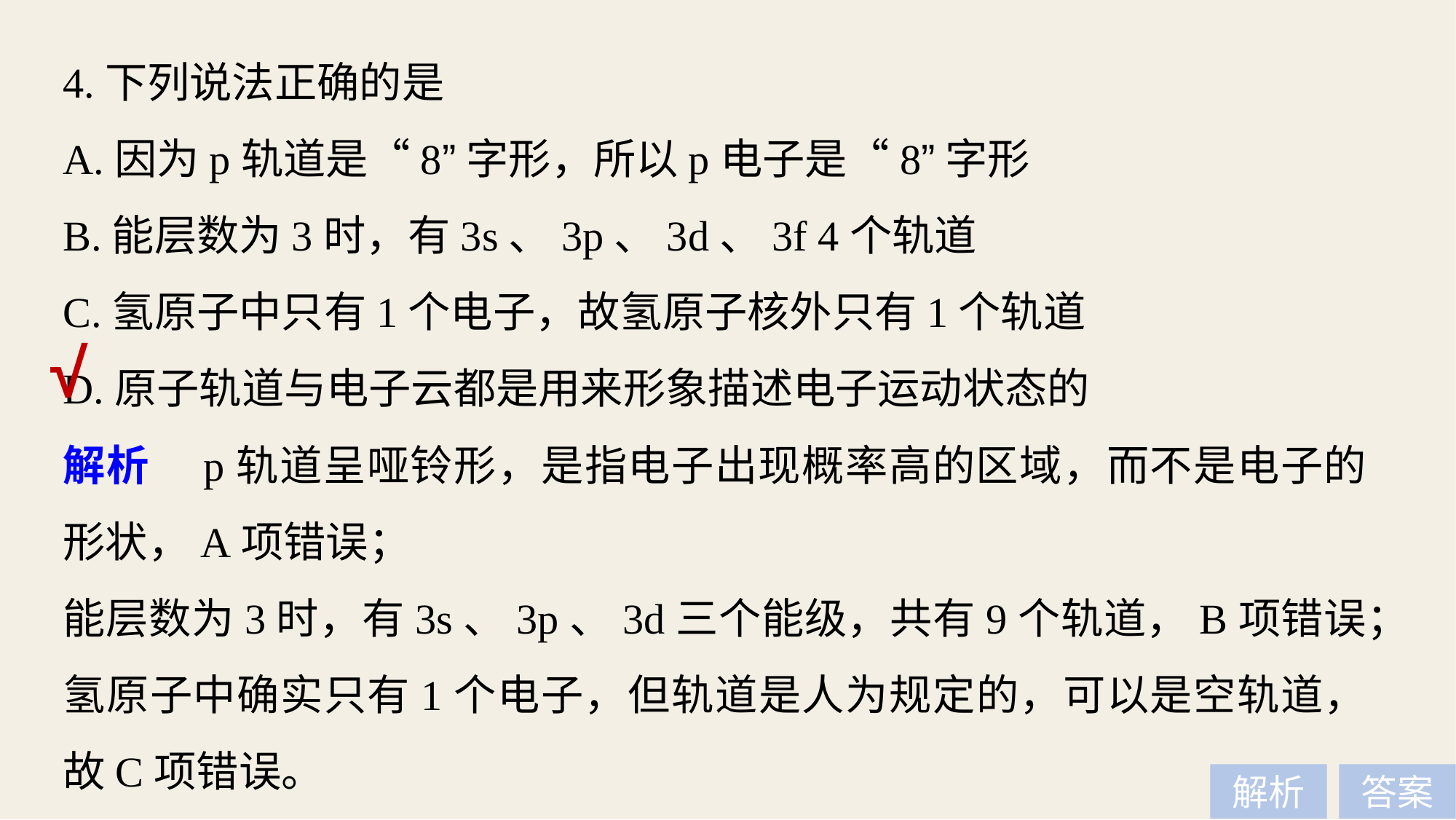

4.下列说法正确的是
A.因为p轨道是“8”字形，所以p电子是“8”字形
B.能层数为3时，有3s、3p、3d、3f 4个轨道
C.氢原子中只有1个电子，故氢原子核外只有1个轨道
D.原子轨道与电子云都是用来形象描述电子运动状态的
√
解析　p轨道呈哑铃形，是指电子出现概率高的区域，而不是电子的形状，A项错误；
能层数为3时，有3s、3p、3d三个能级，共有9个轨道，B项错误；
氢原子中确实只有1个电子，但轨道是人为规定的，可以是空轨道，故C项错误。
解析
答案